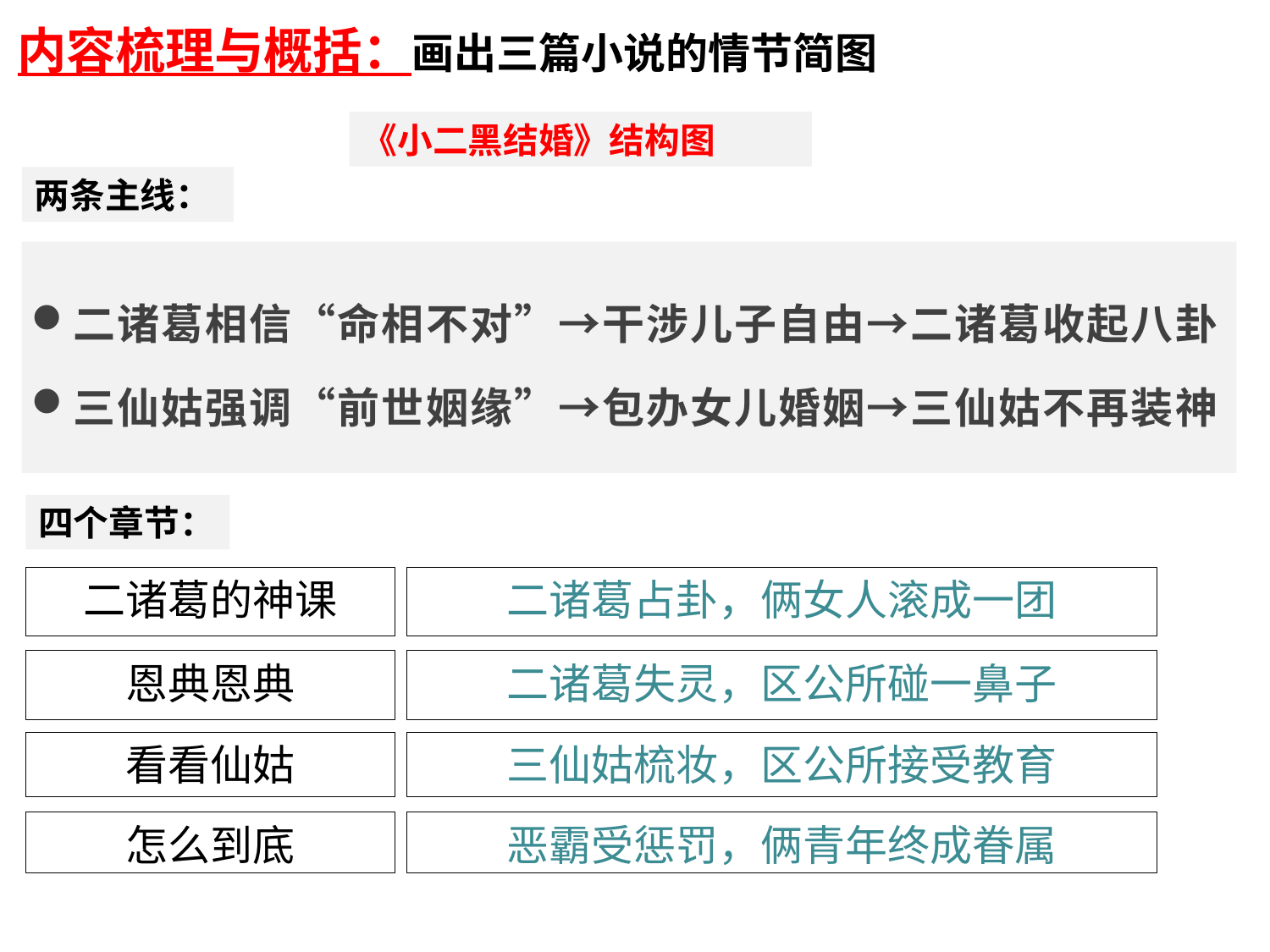

内容梳理与概括：画出三篇小说的情节简图
《小二黑结婚》结构图
两条主线：
二诸葛相信“命相不对”→干涉儿子自由→二诸葛收起八卦
三仙姑强调“前世姻缘”→包办女儿婚姻→三仙姑不再装神
四个章节：
二诸葛的神课
二诸葛占卦，俩女人滚成一团
恩典恩典
二诸葛失灵，区公所碰一鼻子
看看仙姑
三仙姑梳妆，区公所接受教育
怎么到底
恶霸受惩罚，俩青年终成眷属